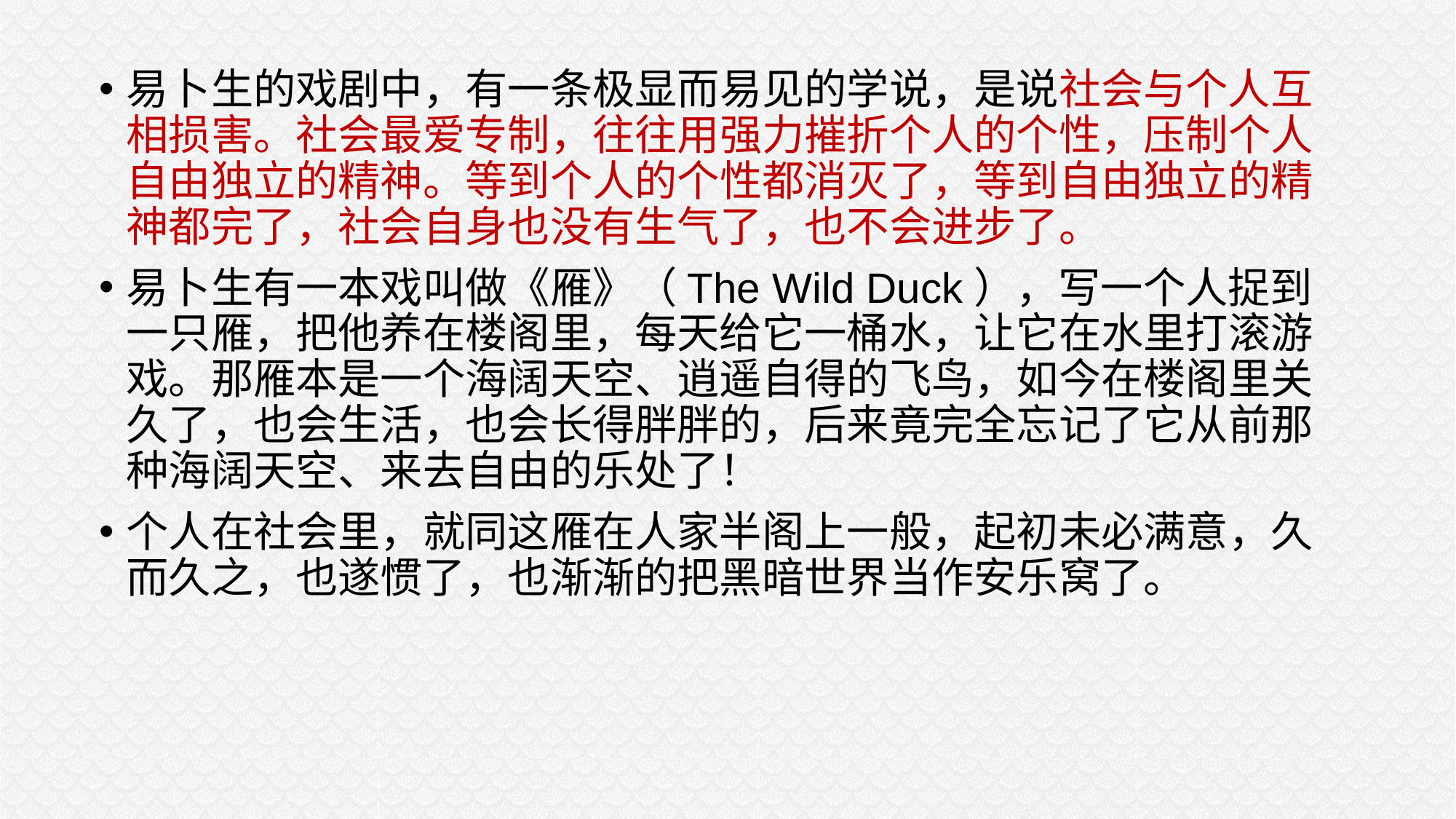

易卜生的戏剧中，有一条极显而易见的学说，是说社会与个人互相损害。社会最爱专制，往往用强力摧折个人的个性，压制个人自由独立的精神。等到个人的个性都消灭了，等到自由独立的精神都完了，社会自身也没有生气了，也不会进步了。
易卜生有一本戏叫做《雁》（The Wild Duck），写一个人捉到一只雁，把他养在楼阁里，每天给它一桶水，让它在水里打滚游戏。那雁本是一个海阔天空、逍遥自得的飞鸟，如今在楼阁里关久了，也会生活，也会长得胖胖的，后来竟完全忘记了它从前那种海阔天空、来去自由的乐处了！
个人在社会里，就同这雁在人家半阁上一般，起初未必满意，久而久之，也遂惯了，也渐渐的把黑暗世界当作安乐窝了。